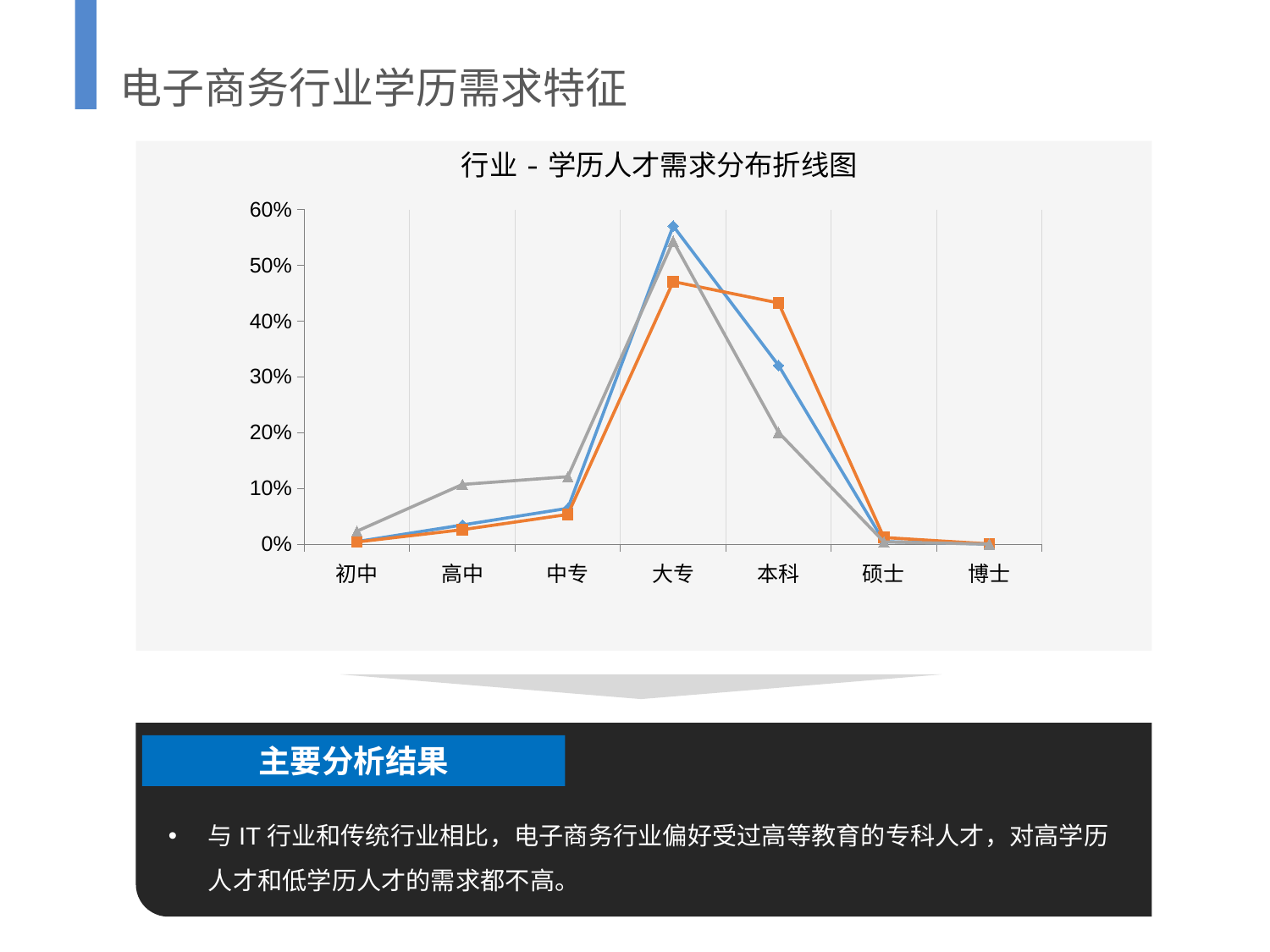

电子商务行业学历需求特征

行业-学历人才需求分布折线图

### Chart

| Category | 电子商务行业 | IT行业 | 传统行业 |
|---|---|---|---|
| 初中 | 0.00476655156883351 | 0.00410315159450108 | 0.0234535659765591 |
| 高中 | 0.0345043286793775 | 0.0261502852333302 | 0.10717484828987 |
| 中专 | 0.0644297653005054 | 0.0534812494155055 | 0.121103162888107 |
| 大专 | 0.570697592954011 | 0.470927242121014 | 0.543418745190064 |
| 本科 | 0.320660061051894 | 0.43268961002525 | 0.200459230662478 |
| 硕士 | 0.00469148776459991 | 0.0120873468624334 | 0.00415073868009033 |
| 博士 | 0.000250212680778662 | 0.000561114747965959 | 0.000239708312831964 |

主要分析结果
与IT行业和传统行业相比，电子商务行业偏好受过高等教育的专科人才，对高学历人才和低学历人才的需求都不高。